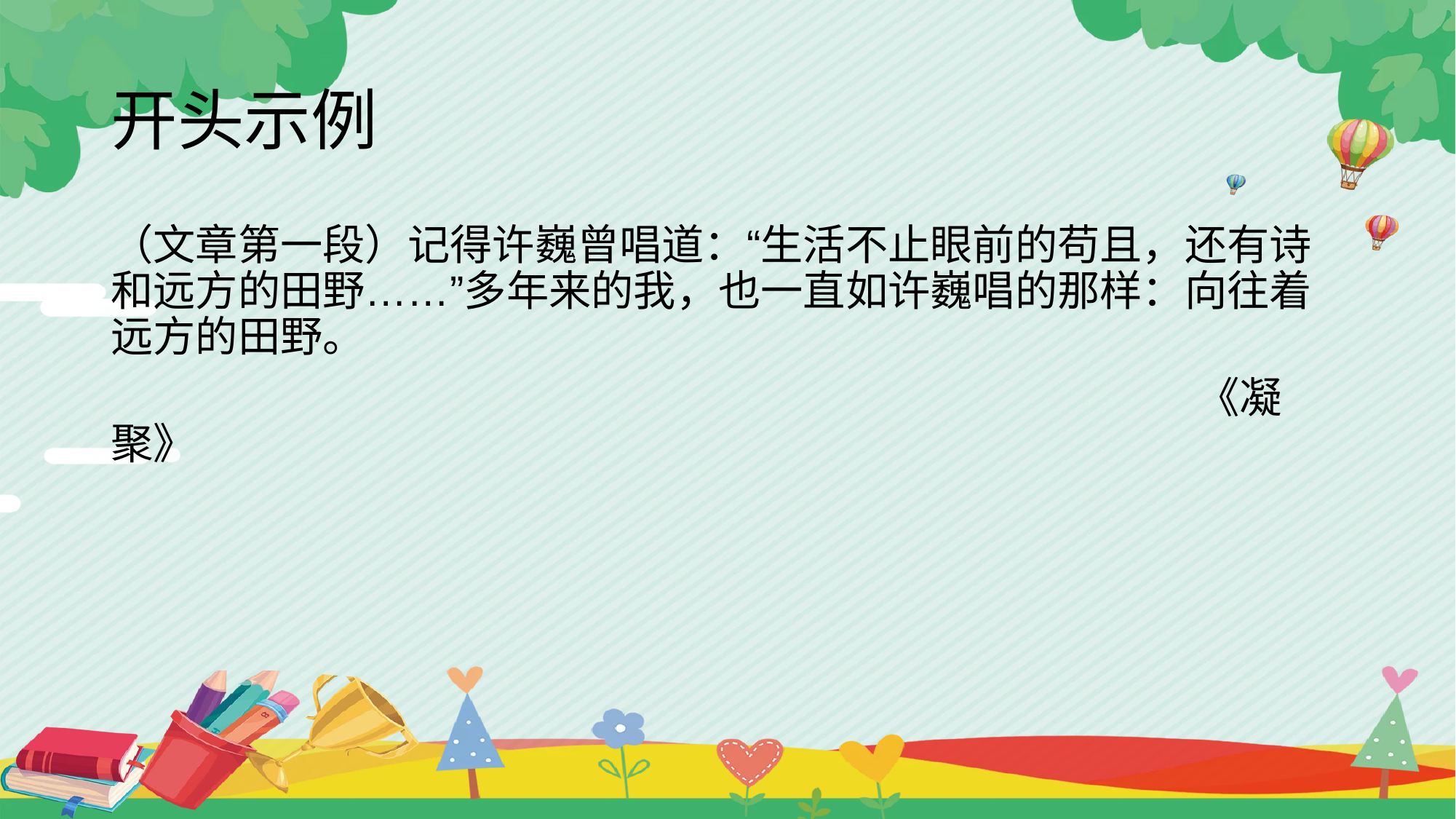

# 开头示例
（文章第一段）记得许巍曾唱道：“生活不止眼前的苟且，还有诗和远方的田野……”多年来的我，也一直如许巍唱的那样：向往着远方的田野。
                                                                                           《凝聚》